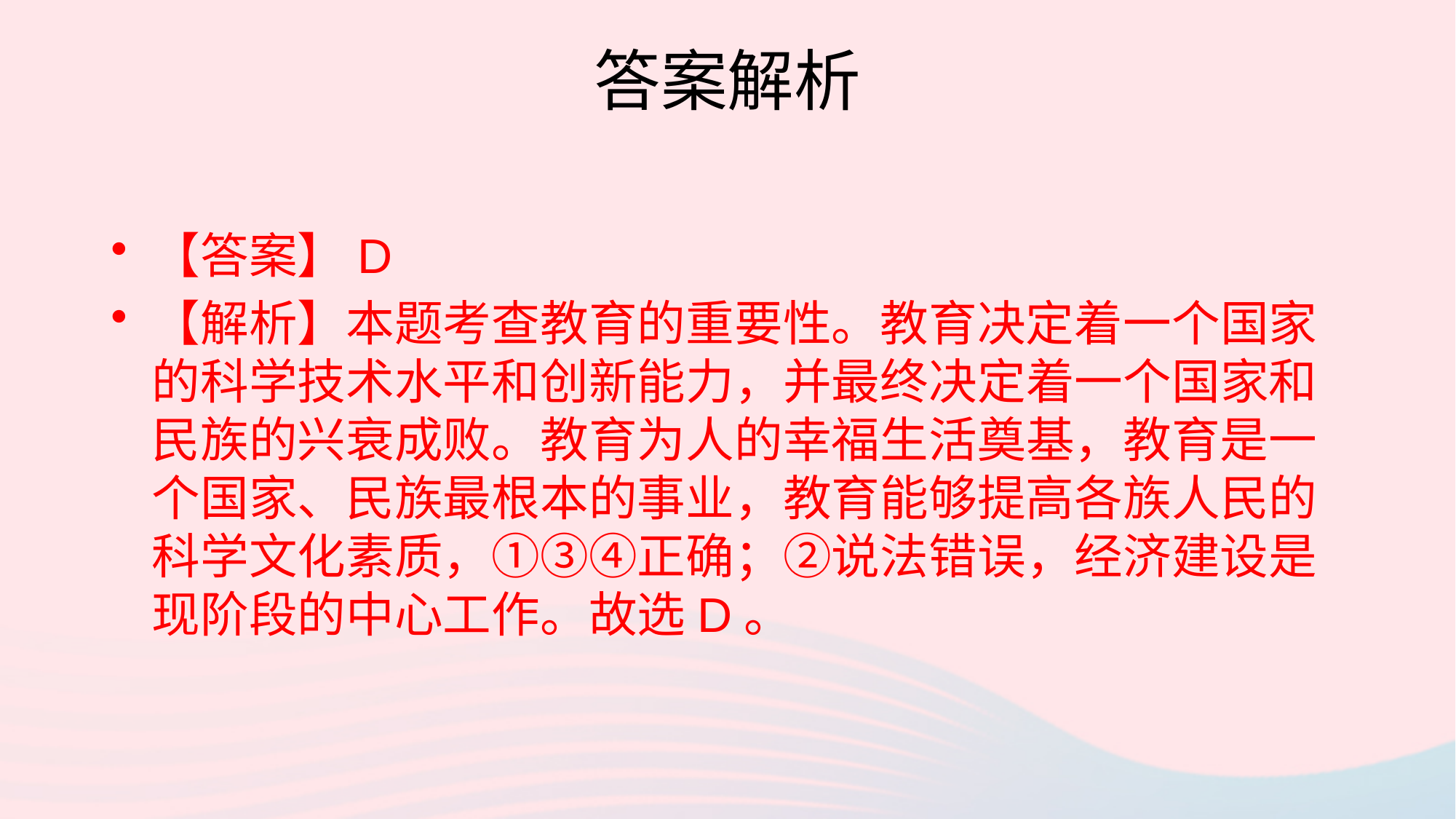

# 答案解析
【答案】D
【解析】本题考查教育的重要性。教育决定着一个国家的科学技术水平和创新能力，并最终决定着一个国家和民族的兴衰成败。教育为人的幸福生活奠基，教育是一个国家、民族最根本的事业，教育能够提高各族人民的科学文化素质，①③④正确；②说法错误，经济建设是现阶段的中心工作。故选D。